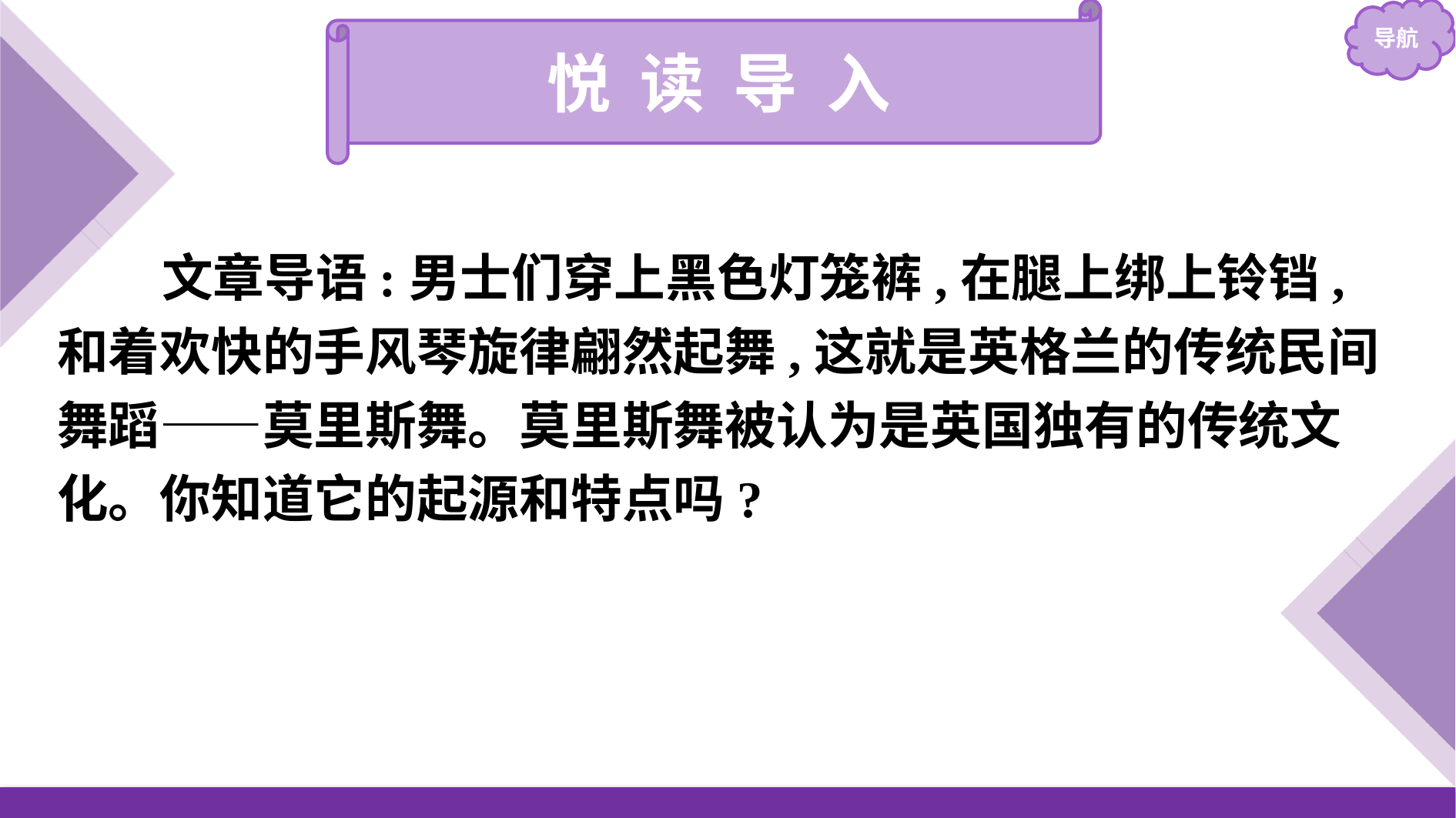

悦  读  导  入
文章导语:男士们穿上黑色灯笼裤,在腿上绑上铃铛,和着欢快的手风琴旋律翩然起舞,这就是英格兰的传统民间舞蹈——莫里斯舞。莫里斯舞被认为是英国独有的传统文化。你知道它的起源和特点吗?